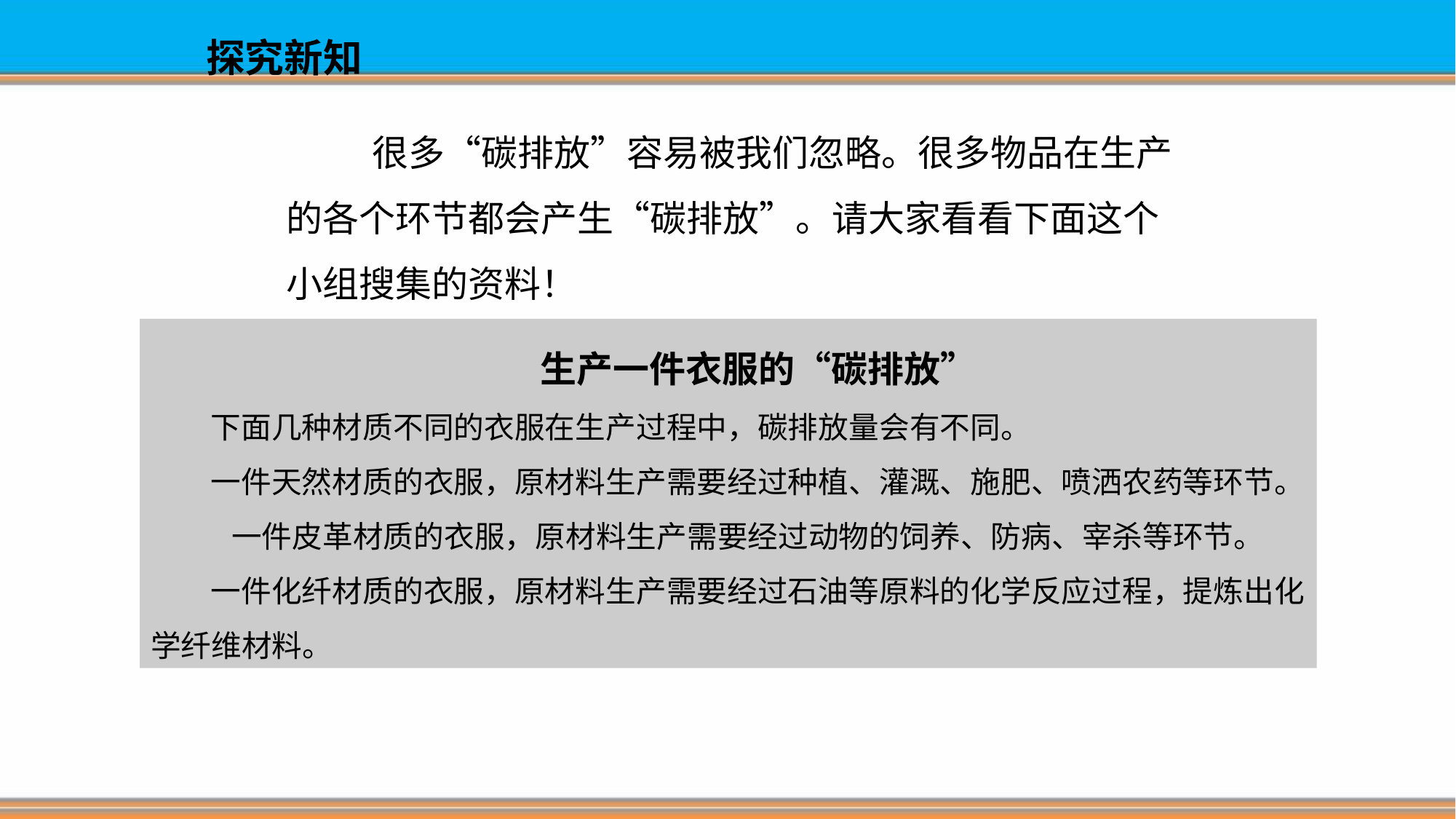

# 探究新知
很多“碳排放”容易被我们忽略。很多物品在生产的各个环节都会产生“碳排放”。请大家看看下面这个小组搜集的资料！
生产一件衣服的“碳排放”
下面几种材质不同的衣服在生产过程中，碳排放量会有不同。
一件天然材质的衣服，原材料生产需要经过种植、灌溉、施肥、喷洒农药等环节。
  一件皮革材质的衣服，原材料生产需要经过动物的饲养、防病、宰杀等环节。
一件化纤材质的衣服，原材料生产需要经过石油等原料的化学反应过程，提炼出化学纤维材料。